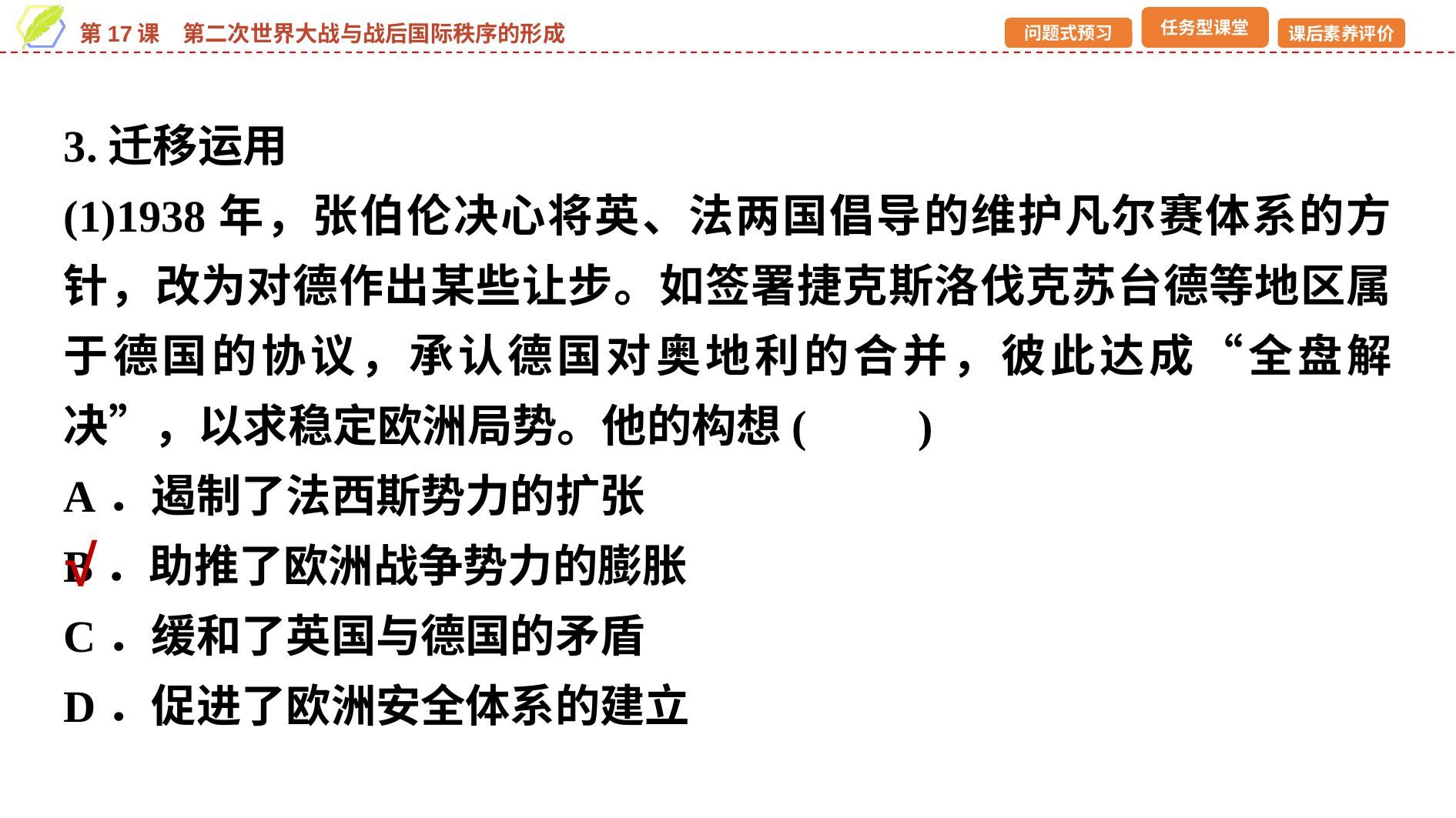

3.迁移运用
(1)1938年，张伯伦决心将英、法两国倡导的维护凡尔赛体系的方针，改为对德作出某些让步。如签署捷克斯洛伐克苏台德等地区属于德国的协议，承认德国对奥地利的合并，彼此达成“全盘解决”，以求稳定欧洲局势。他的构想(　　)
A．遏制了法西斯势力的扩张
B．助推了欧洲战争势力的膨胀
C．缓和了英国与德国的矛盾
D．促进了欧洲安全体系的建立
√